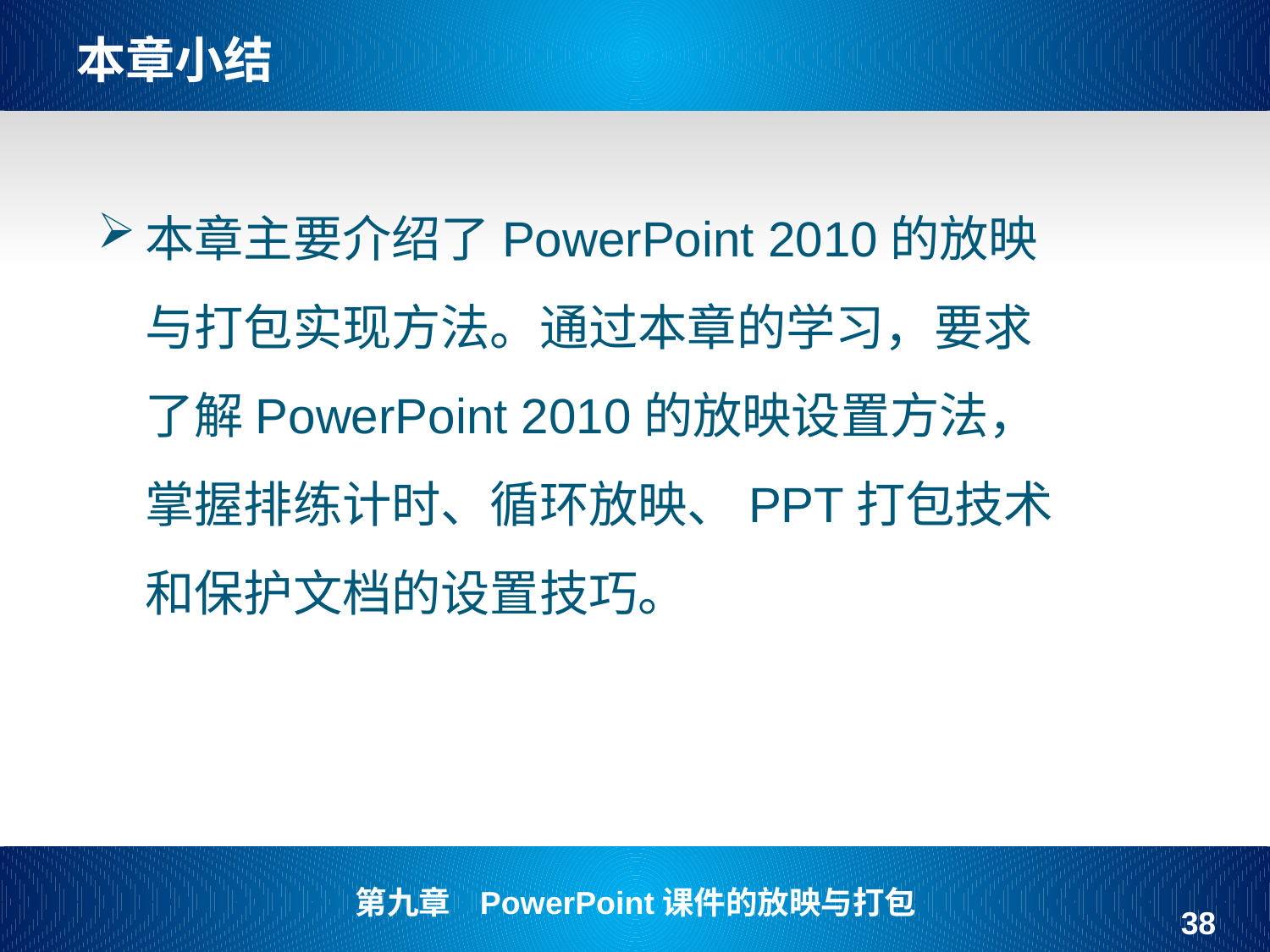

# 本章小结
本章主要介绍了PowerPoint 2010的放映与打包实现方法。通过本章的学习，要求了解PowerPoint 2010的放映设置方法，掌握排练计时、循环放映、PPT打包技术和保护文档的设置技巧。

38